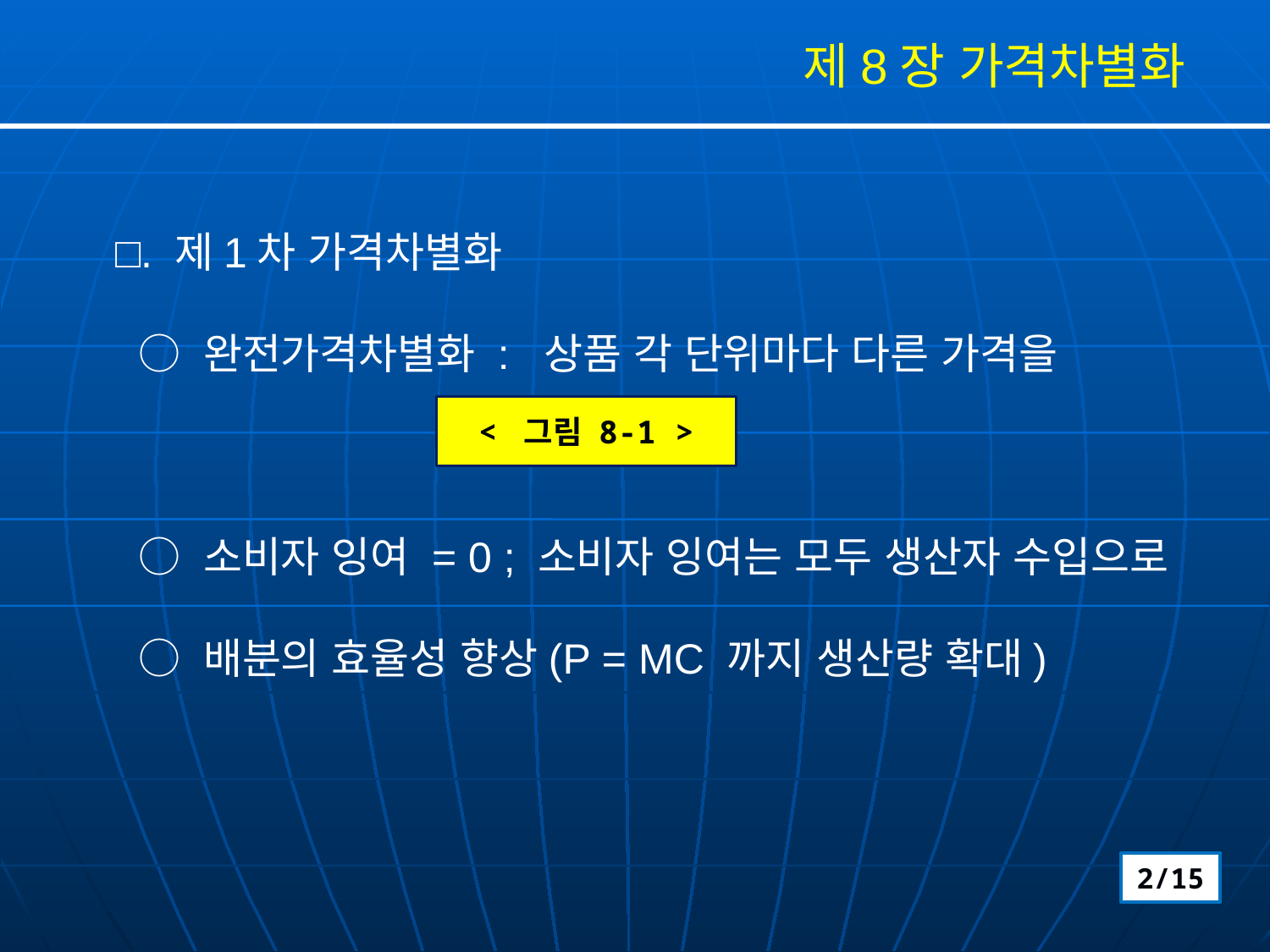

제8장 가격차별화

□. 제1차 가격차별화
  ○ 완전가격차별화 :  상품 각 단위마다 다른 가격을

  ○ 소비자 잉여 = 0 ; 소비자 잉여는 모두 생산자 수입으로
  ○ 배분의 효율성 향상(P = MC 까지 생산량 확대)
< 그림 8-1 >
2/15